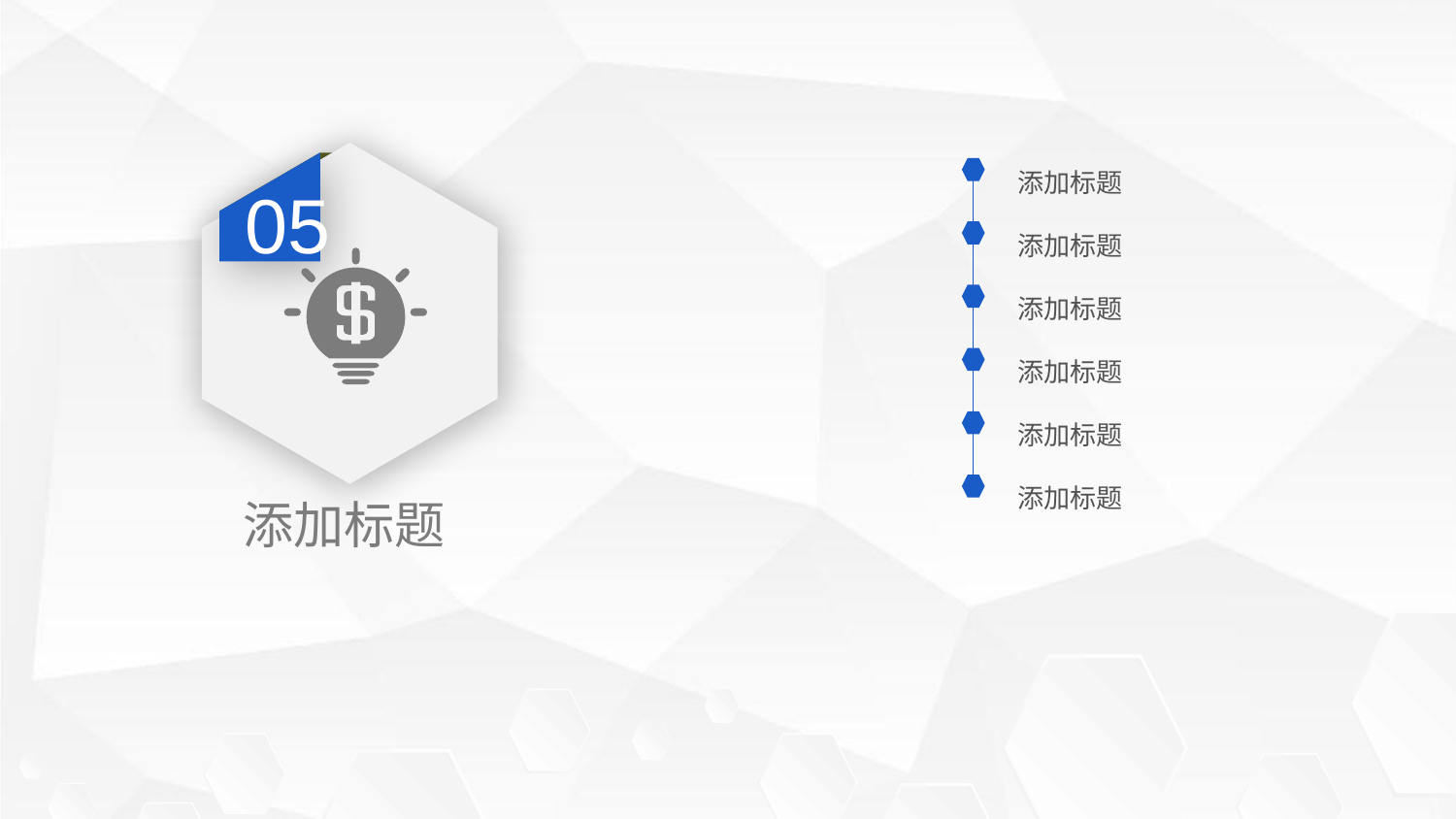

添加标题
添加标题
添加标题
添加标题
添加标题
添加标题

05

添加标题